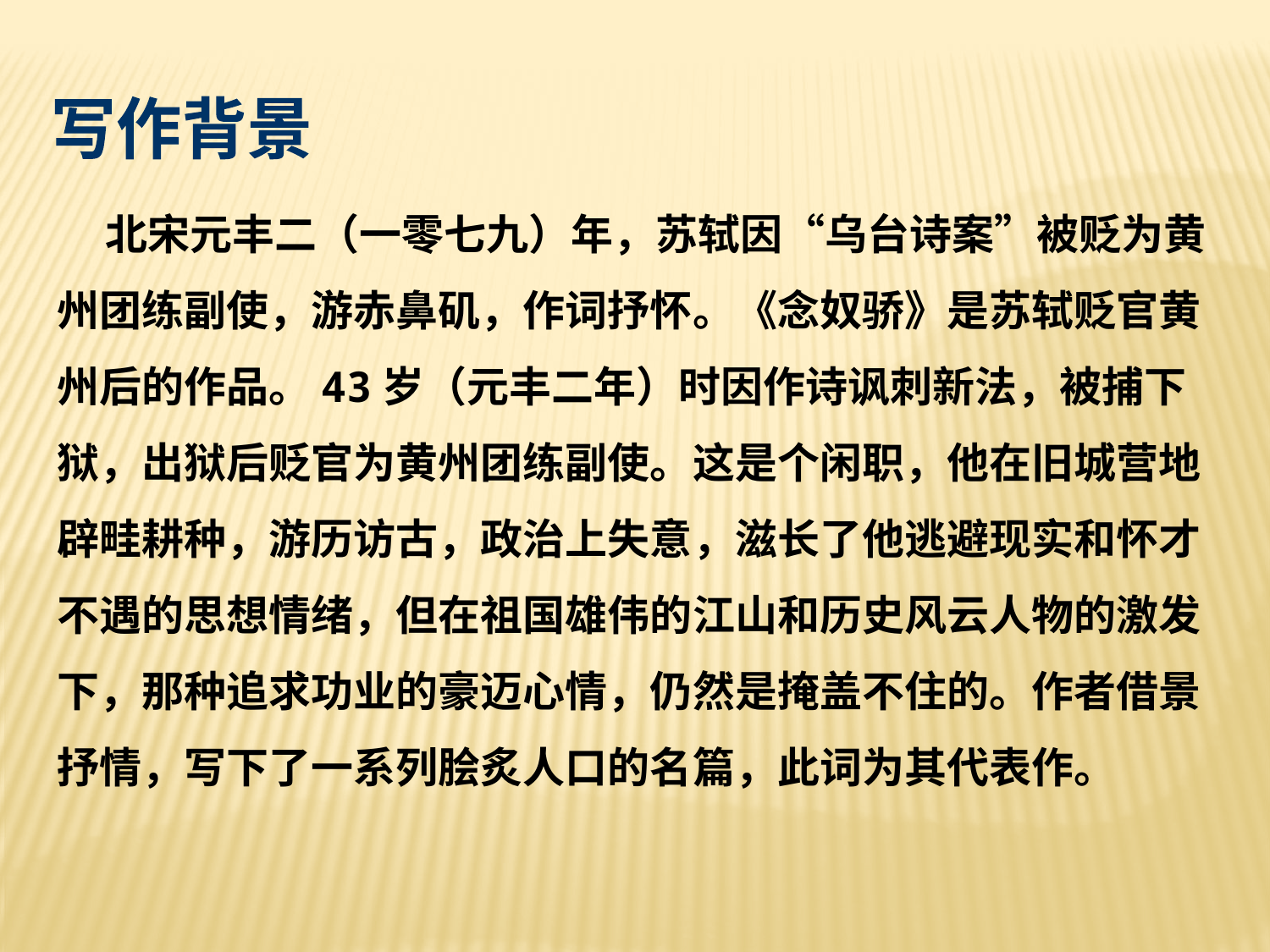

写作背景
    北宋元丰二（一零七九）年，苏轼因“乌台诗案”被贬为黄州团练副使，游赤鼻矶，作词抒怀。《念奴骄》是苏轼贬官黄州后的作品。43岁（元丰二年）时因作诗讽刺新法，被捕下狱，出狱后贬官为黄州团练副使。这是个闲职，他在旧城营地辟畦耕种，游历访古，政治上失意，滋长了他逃避现实和怀才不遇的思想情绪，但在祖国雄伟的江山和历史风云人物的激发下，那种追求功业的豪迈心情，仍然是掩盖不住的。作者借景抒情，写下了一系列脍炙人口的名篇，此词为其代表作。